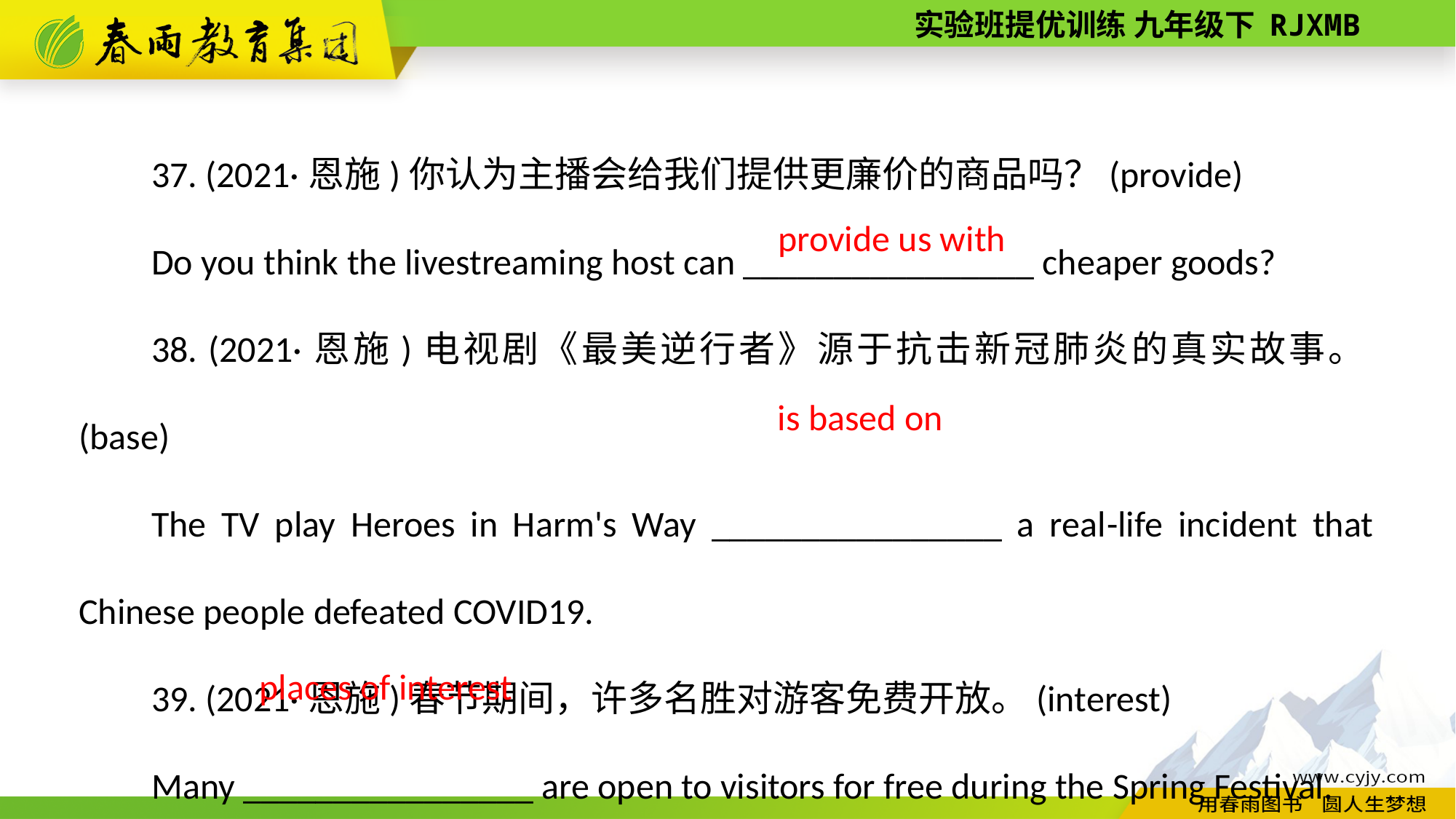

37. (2021·恩施)你认为主播会给我们提供更廉价的商品吗？(provide)
Do you think the livestreaming host can ________________ cheaper goods?
38. (2021·恩施)电视剧《最美逆行者》源于抗击新冠肺炎的真实故事。(base)
The TV play Heroes in Harm's Way ________________ a real­-life incident that Chinese people defeated COVID­19.
39. (2021·恩施)春节期间，许多名胜对游客免费开放。(interest)
Many ________________ are open to visitors for free during the Spring Festival.
provide us with
is based on
places of interest